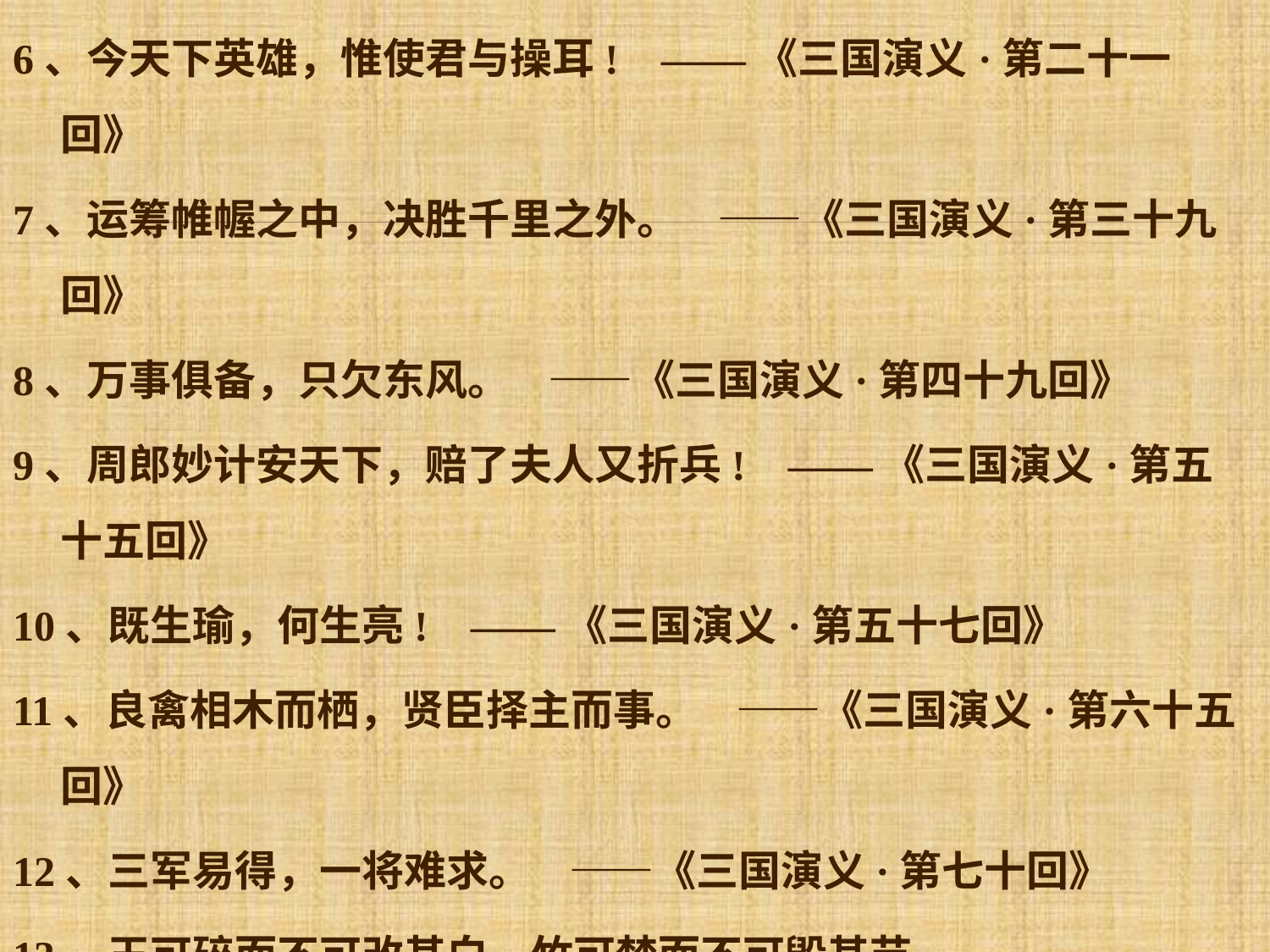

6、今天下英雄，惟使君与操耳!    ——《三国演义·第二十一回》
7、运筹帷幄之中，决胜千里之外。    ——《三国演义·第三十九回》
8、万事俱备，只欠东风。    ——《三国演义·第四十九回》
9、周郎妙计安天下，赔了夫人又折兵!    ——《三国演义·第五十五回》
10、既生瑜，何生亮!    ——《三国演义·第五十七回》
11、良禽相木而栖，贤臣择主而事。    ——《三国演义·第六十五回》
12、三军易得，一将难求。    ——《三国演义·第七十回》
13、玉可碎而不可改其白，竹可焚而不可毁其节。
        ——《三国演义·第七十六回》